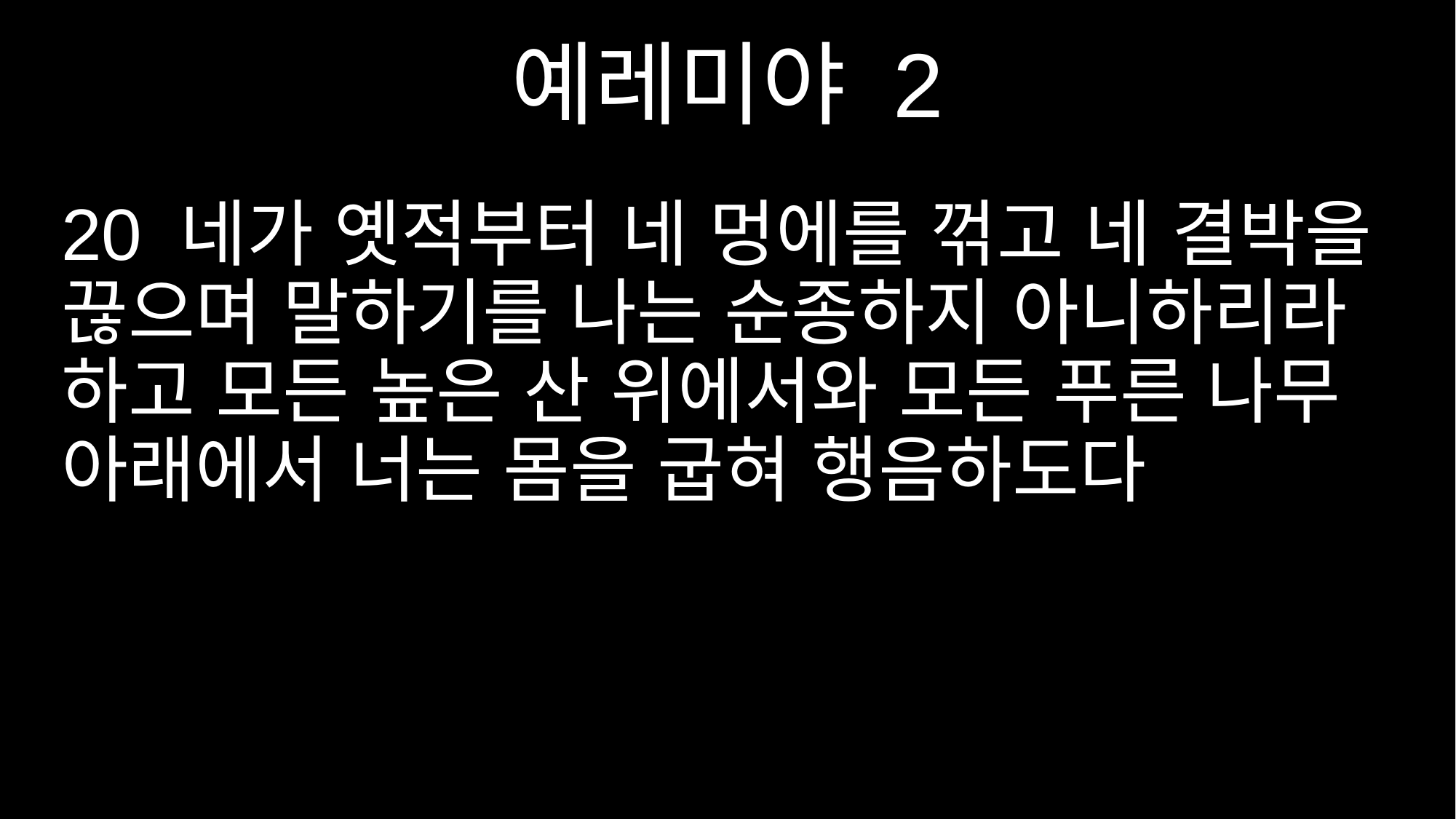

예레미야 2
20 네가 옛적부터 네 멍에를 꺾고 네 결박을 끊으며 말하기를 나는 순종하지 아니하리라 하고 모든 높은 산 위에서와 모든 푸른 나무 아래에서 너는 몸을 굽혀 행음하도다